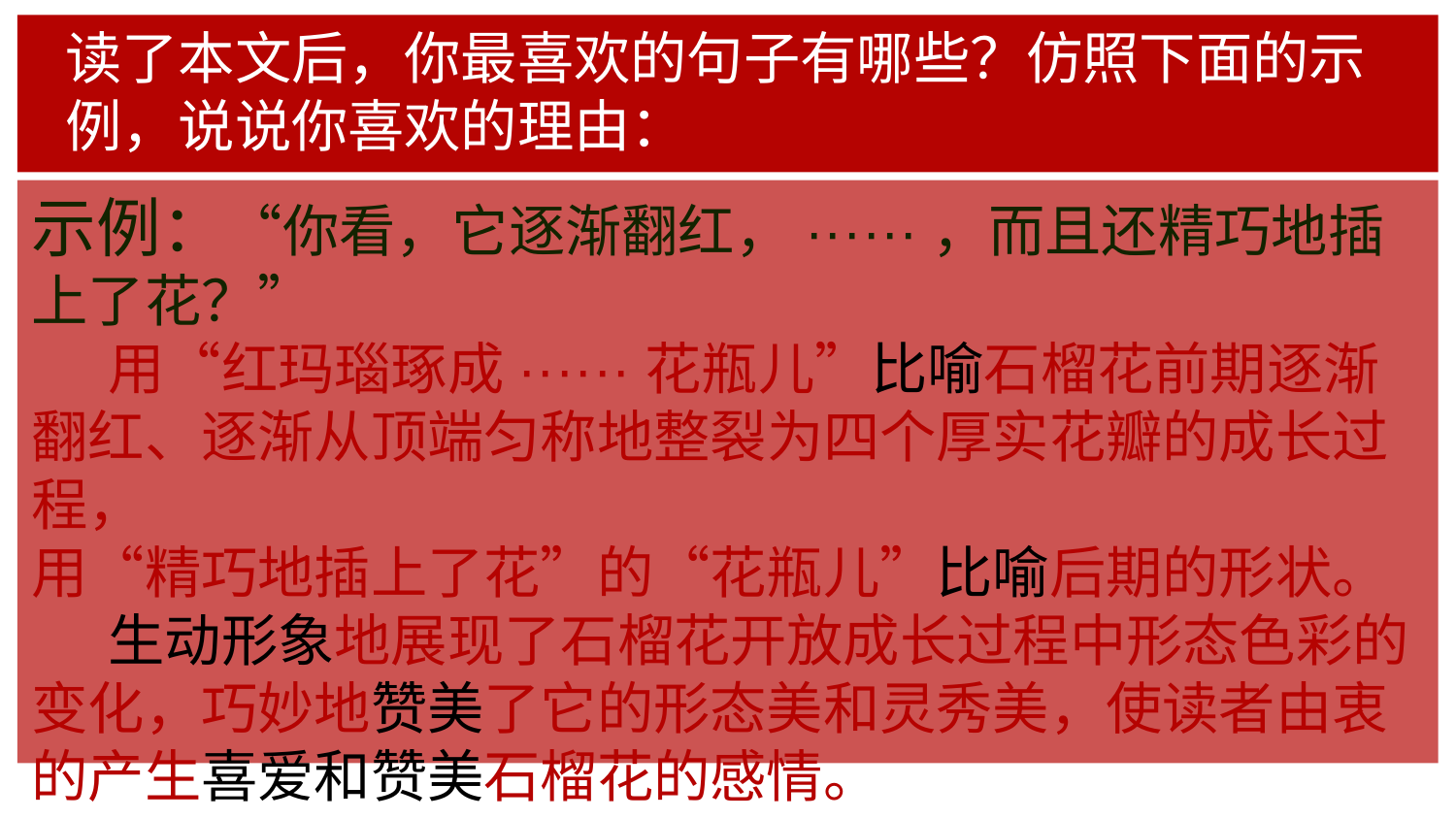

读了本文后，你最喜欢的句子有哪些？仿照下面的示例，说说你喜欢的理由：

示例：“你看，它逐渐翻红，······，而且还精巧地插上了花？”
     用“红玛瑙琢成······花瓶儿”比喻石榴花前期逐渐翻红、逐渐从顶端匀称地整裂为四个厚实花瓣的成长过程，
用“精巧地插上了花”的“花瓶儿”比喻后期的形状。
     生动形象地展现了石榴花开放成长过程中形态色彩的变化，巧妙地赞美了它的形态美和灵秀美，使读者由衷的产生喜爱和赞美石榴花的感情。